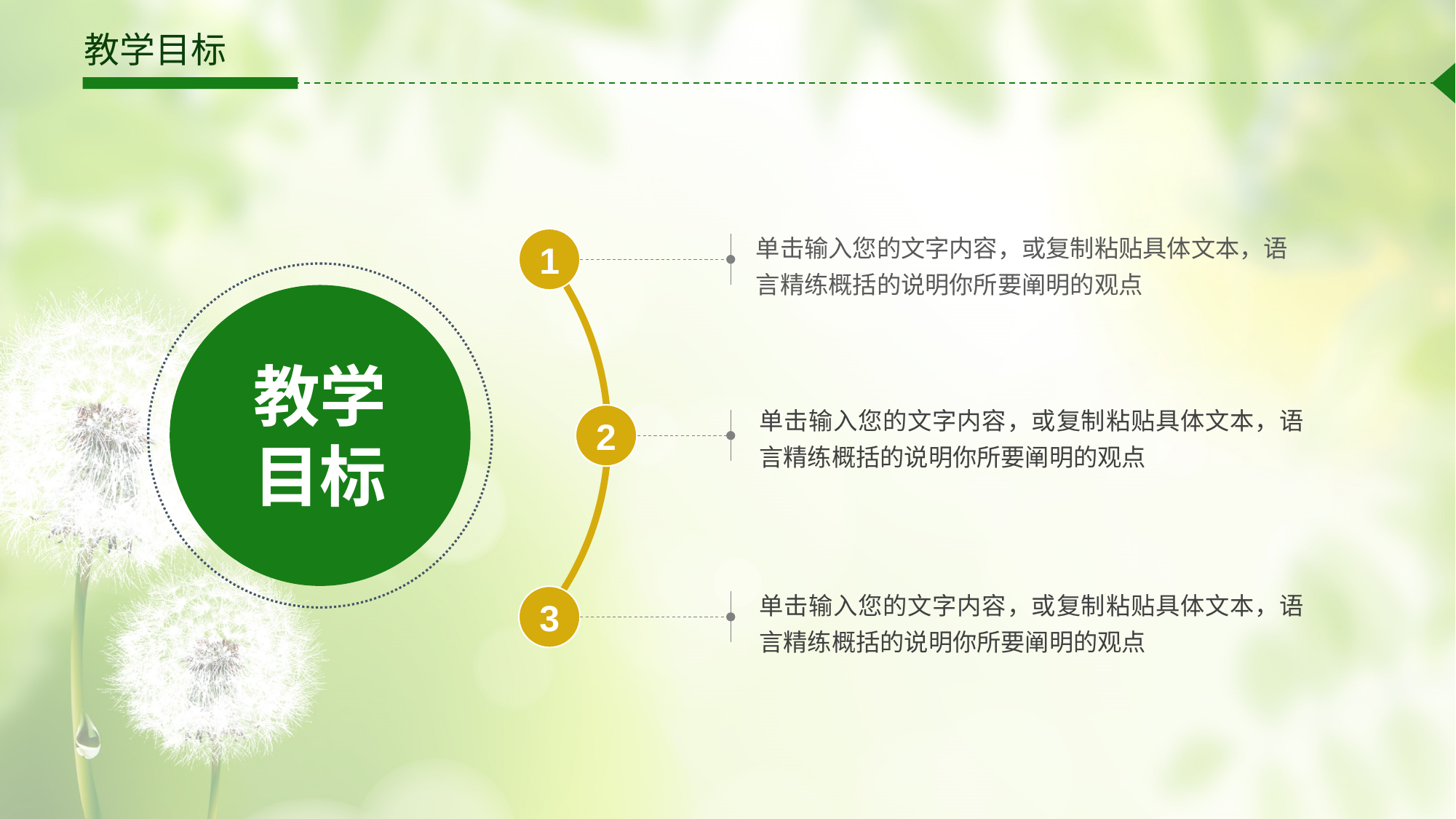

# 教学目标

单击输入您的文字内容，或复制粘贴具体文本，语言精练概括的说明你所要阐明的观点
1

教学目标
单击输入您的文字内容，或复制粘贴具体文本，语言精练概括的说明你所要阐明的观点
2
单击输入您的文字内容，或复制粘贴具体文本，语言精练概括的说明你所要阐明的观点
3